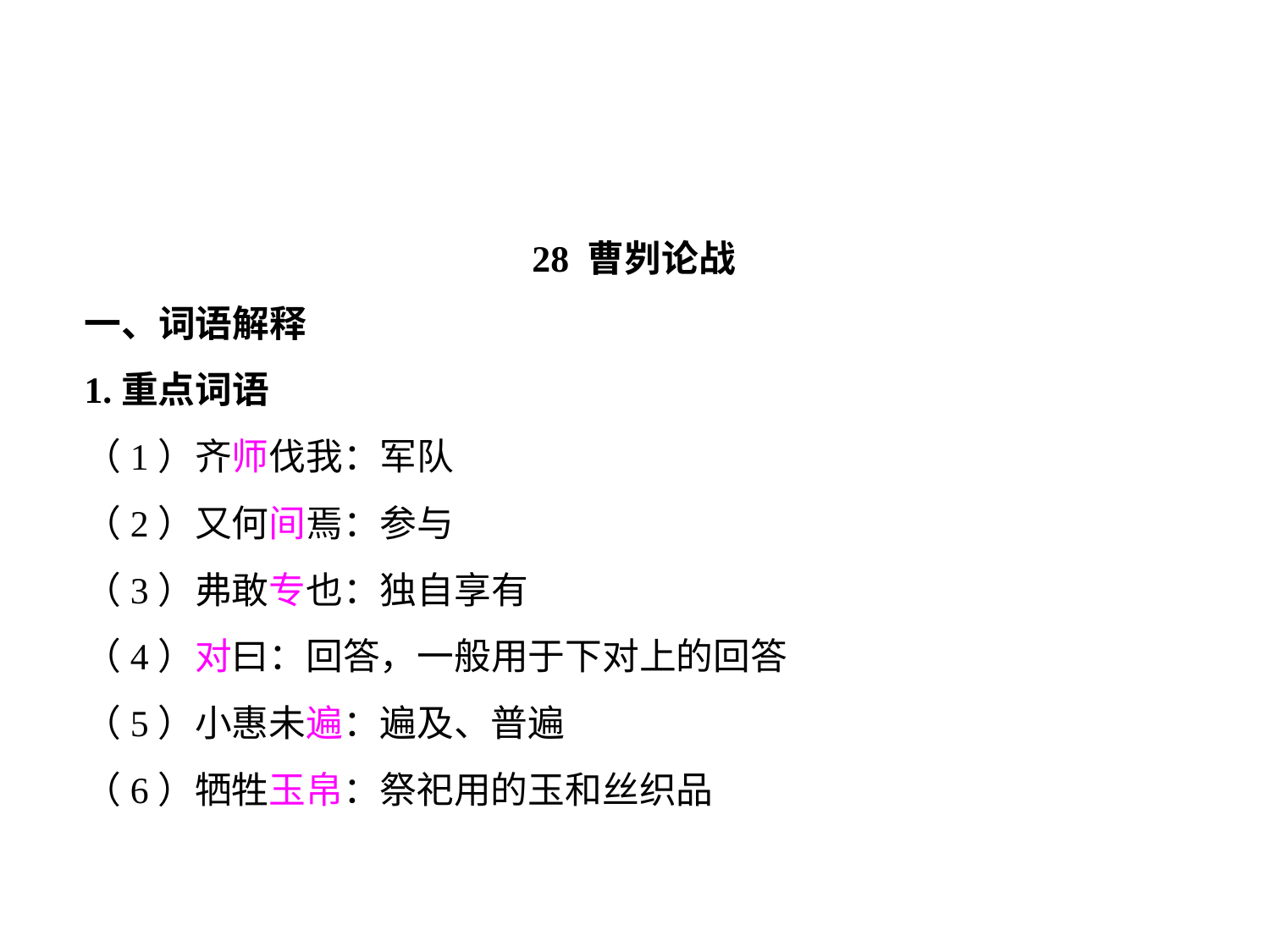

28 曹刿论战
一、词语解释
1.重点词语
（1）齐师伐我：军队
（2）又何间焉：参与
（3）弗敢专也：独自享有
（4）对曰：回答，一般用于下对上的回答
（5）小惠未遍：遍及、普遍
（6）牺牲玉帛：祭祀用的玉和丝织品